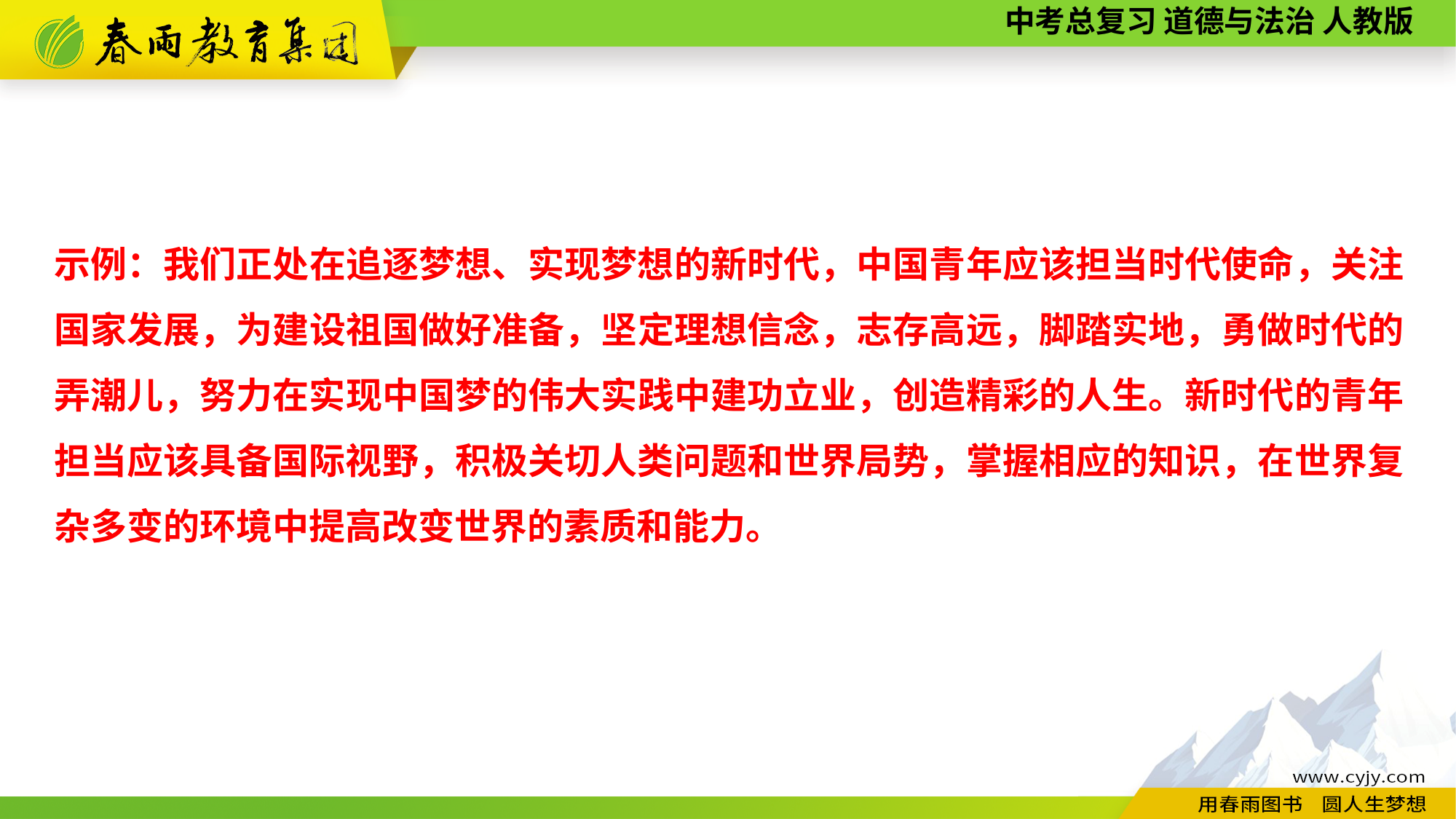

示例：我们正处在追逐梦想、实现梦想的新时代，中国青年应该担当时代使命，关注国家发展，为建设祖国做好准备，坚定理想信念，志存高远，脚踏实地，勇做时代的弄潮儿，努力在实现中国梦的伟大实践中建功立业，创造精彩的人生。新时代的青年担当应该具备国际视野，积极关切人类问题和世界局势，掌握相应的知识，在世界复杂多变的环境中提高改变世界的素质和能力。